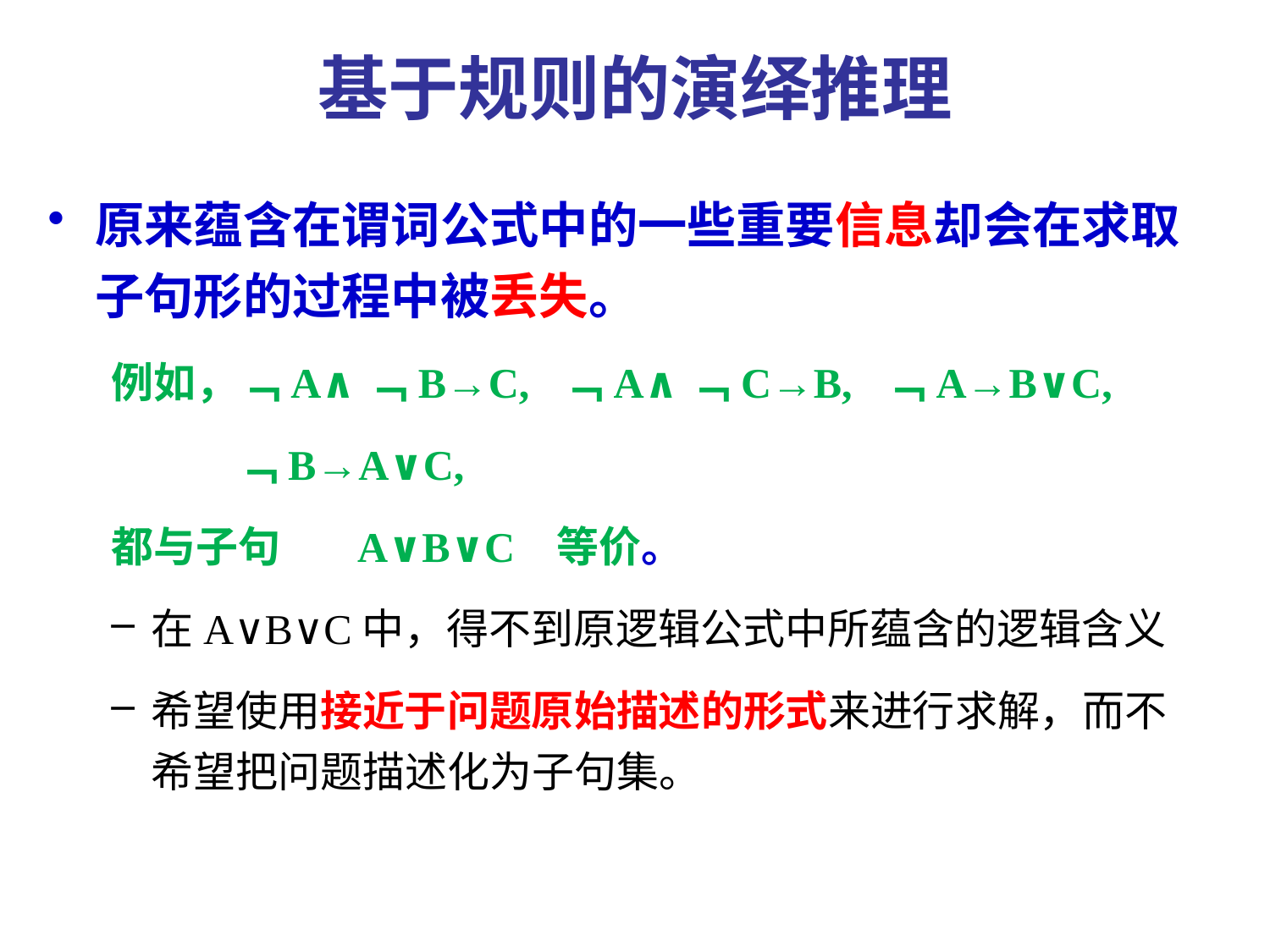

# 基于规则的演绎推理
原来蕴含在谓词公式中的一些重要信息却会在求取子句形的过程中被丢失。
例如，﹁A∧﹁B→C,  ﹁A∧﹁C→B,  ﹁A→B∨C,
            ﹁B→A∨C,
都与子句       A∨B∨C   等价。
在A∨B∨C中，得不到原逻辑公式中所蕴含的逻辑含义
希望使用接近于问题原始描述的形式来进行求解，而不希望把问题描述化为子句集。